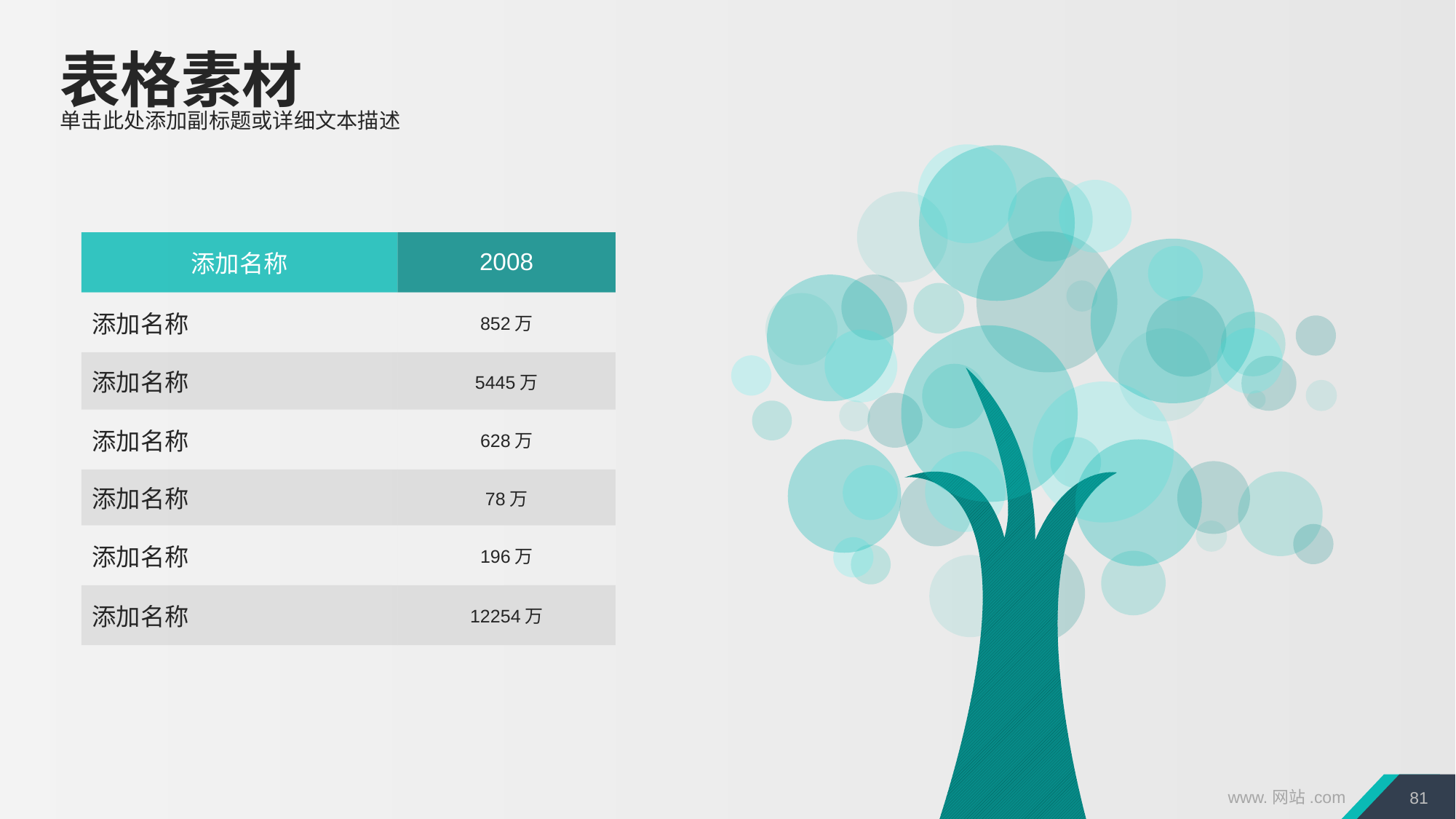

表格素材
单击此处添加副标题或详细文本描述

| 添加名称 | 2008 |
| --- | --- |
| 添加名称 | 852万 |
| 添加名称 | 5445万 |
| 添加名称 | 628万 |
| 添加名称 | 78万 |
| 添加名称 | 196万 |
| 添加名称 | 12254万 |

81